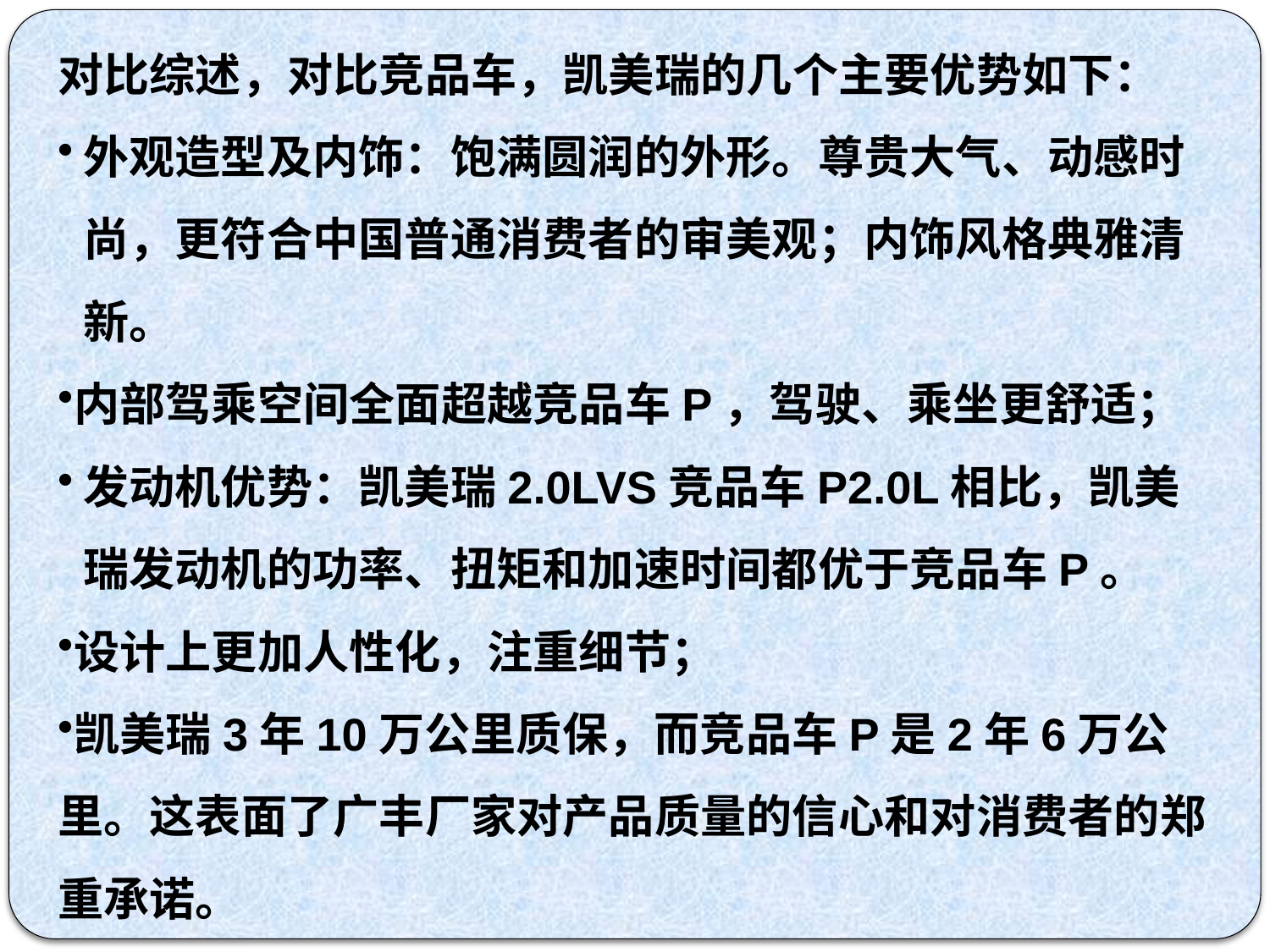

对比综述，对比竞品车，凯美瑞的几个主要优势如下：
外观造型及内饰：饱满圆润的外形。尊贵大气、动感时尚，更符合中国普通消费者的审美观；内饰风格典雅清新。
内部驾乘空间全面超越竞品车P，驾驶、乘坐更舒适；
发动机优势：凯美瑞2.0LVS竞品车P2.0L相比，凯美瑞发动机的功率、扭矩和加速时间都优于竞品车P。
设计上更加人性化，注重细节；
凯美瑞3年10万公里质保，而竞品车P是2年6万公里。这表面了广丰厂家对产品质量的信心和对消费者的郑重承诺。